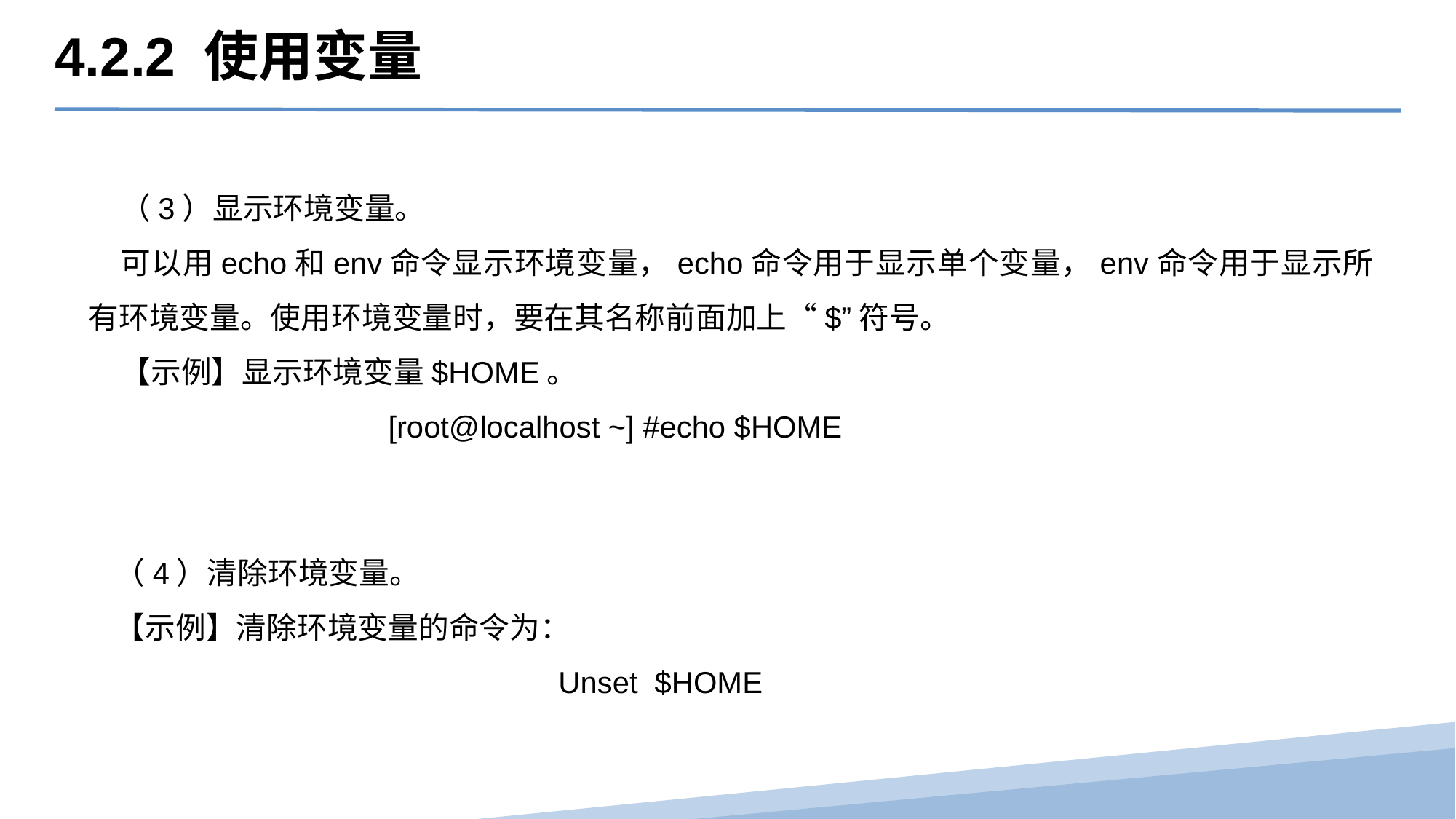

4.2.2 使用变量
（3）显示环境变量。
可以用echo和env命令显示环境变量，echo命令用于显示单个变量，env命令用于显示所有环境变量。使用环境变量时，要在其名称前面加上“$”符号。
【示例】显示环境变量$HOME。
                                [root@localhost ~] #echo $HOME

（4）清除环境变量。
【示例】清除环境变量的命令为：
                                                     Unset  $HOME